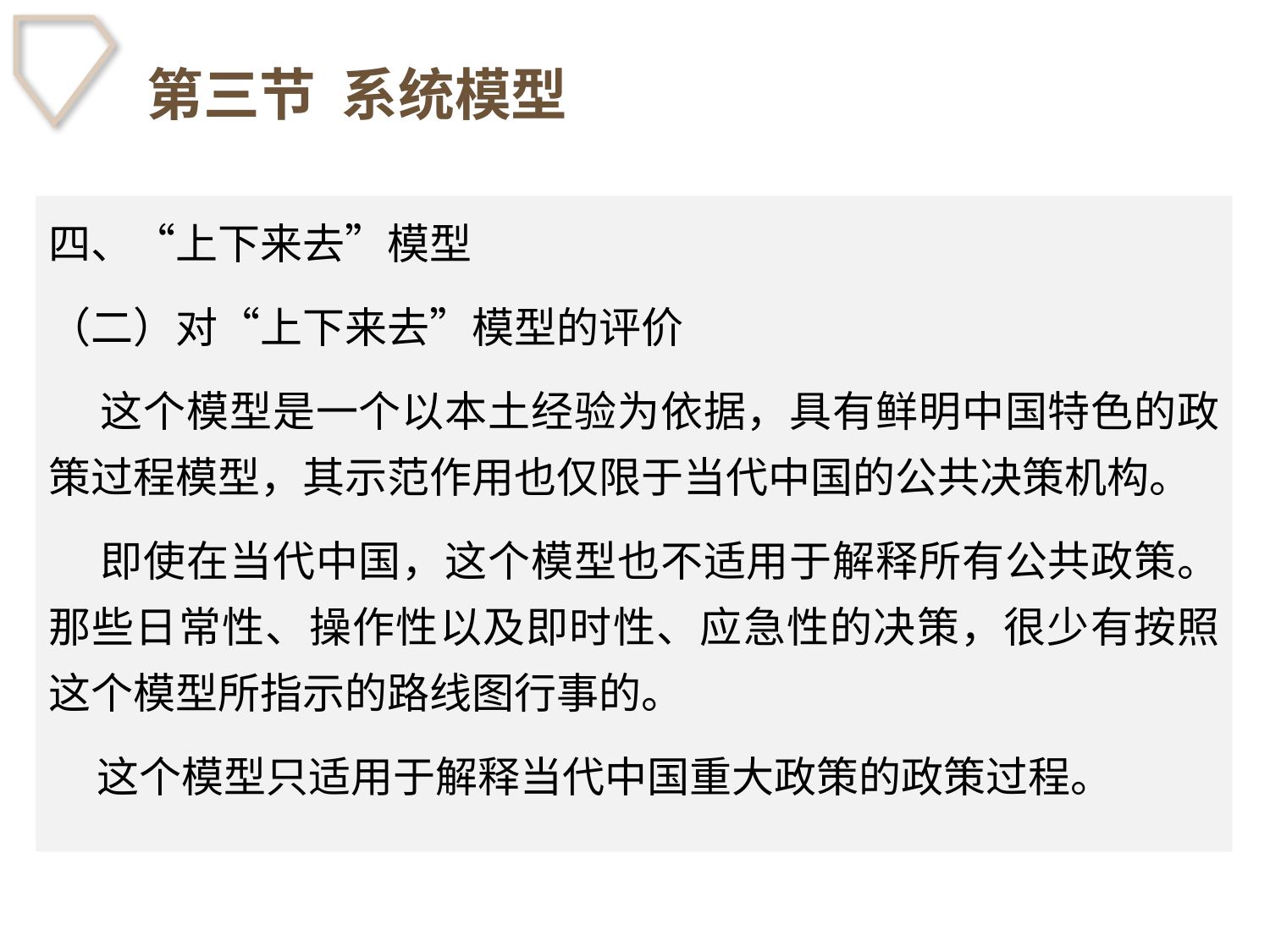

# 第三节  系统模型
四、“上下来去”模型
（二）对“上下来去”模型的评价
    这个模型是一个以本土经验为依据，具有鲜明中国特色的政策过程模型，其示范作用也仅限于当代中国的公共决策机构。
    即使在当代中国，这个模型也不适用于解释所有公共政策。那些日常性、操作性以及即时性、应急性的决策，很少有按照这个模型所指示的路线图行事的。
    这个模型只适用于解释当代中国重大政策的政策过程。